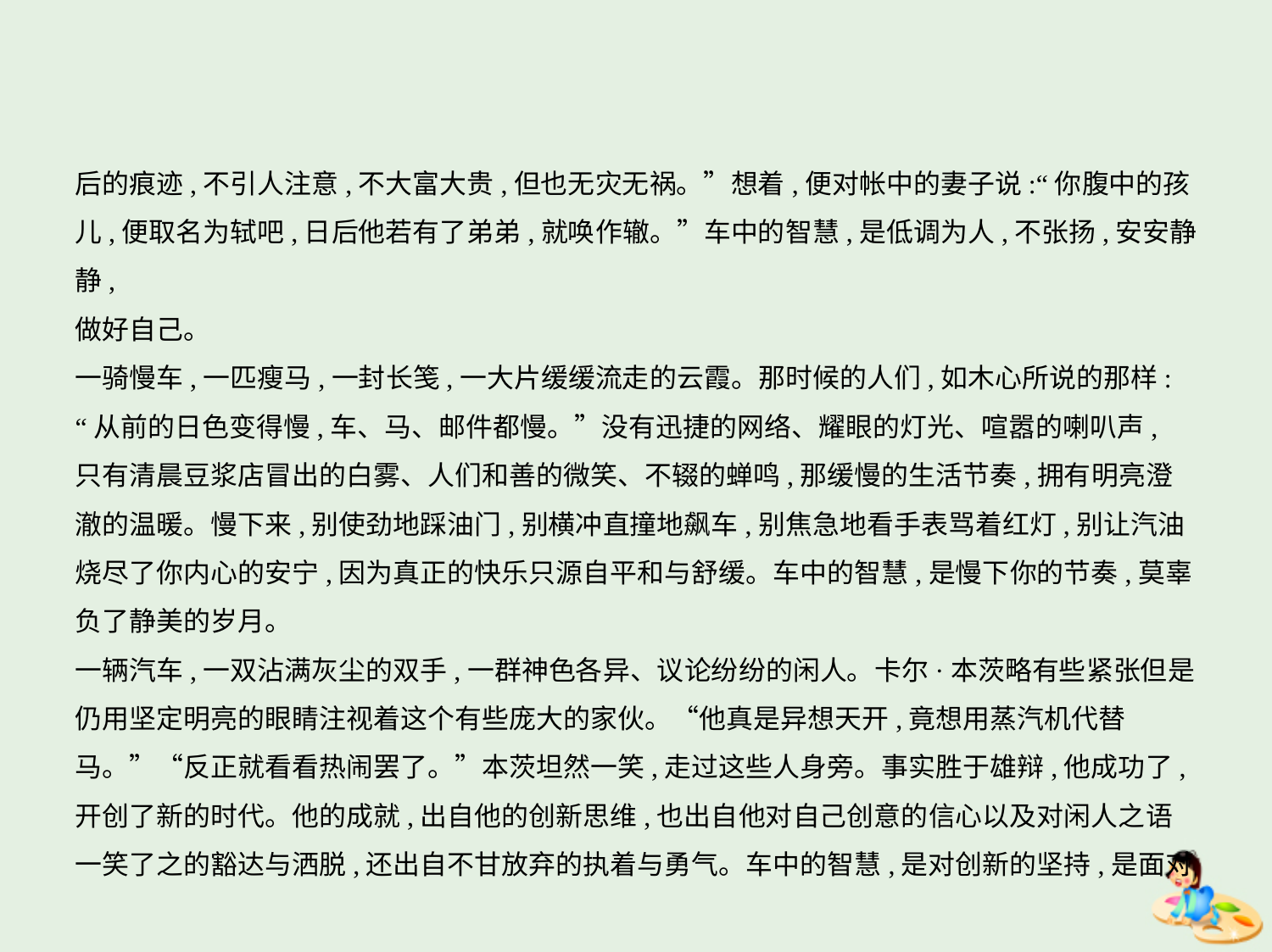

后的痕迹,不引人注意,不大富大贵,但也无灾无祸。”想着,便对帐中的妻子说:“你腹中的孩
儿,便取名为轼吧,日后他若有了弟弟,就唤作辙。”车中的智慧,是低调为人,不张扬,安安静静,
做好自己。
一骑慢车,一匹瘦马,一封长笺,一大片缓缓流走的云霞。那时候的人们,如木心所说的那样:
“从前的日色变得慢,车、马、邮件都慢。”没有迅捷的网络、耀眼的灯光、喧嚣的喇叭声,
只有清晨豆浆店冒出的白雾、人们和善的微笑、不辍的蝉鸣,那缓慢的生活节奏,拥有明亮澄
澈的温暖。慢下来,别使劲地踩油门,别横冲直撞地飙车,别焦急地看手表骂着红灯,别让汽油
烧尽了你内心的安宁,因为真正的快乐只源自平和与舒缓。车中的智慧,是慢下你的节奏,莫辜
负了静美的岁月。
一辆汽车,一双沾满灰尘的双手,一群神色各异、议论纷纷的闲人。卡尔·本茨略有些紧张但是
仍用坚定明亮的眼睛注视着这个有些庞大的家伙。“他真是异想天开,竟想用蒸汽机代替
马。”“反正就看看热闹罢了。”本茨坦然一笑,走过这些人身旁。事实胜于雄辩,他成功了,
开创了新的时代。他的成就,出自他的创新思维,也出自他对自己创意的信心以及对闲人之语
一笑了之的豁达与洒脱,还出自不甘放弃的执着与勇气。车中的智慧,是对创新的坚持,是面对